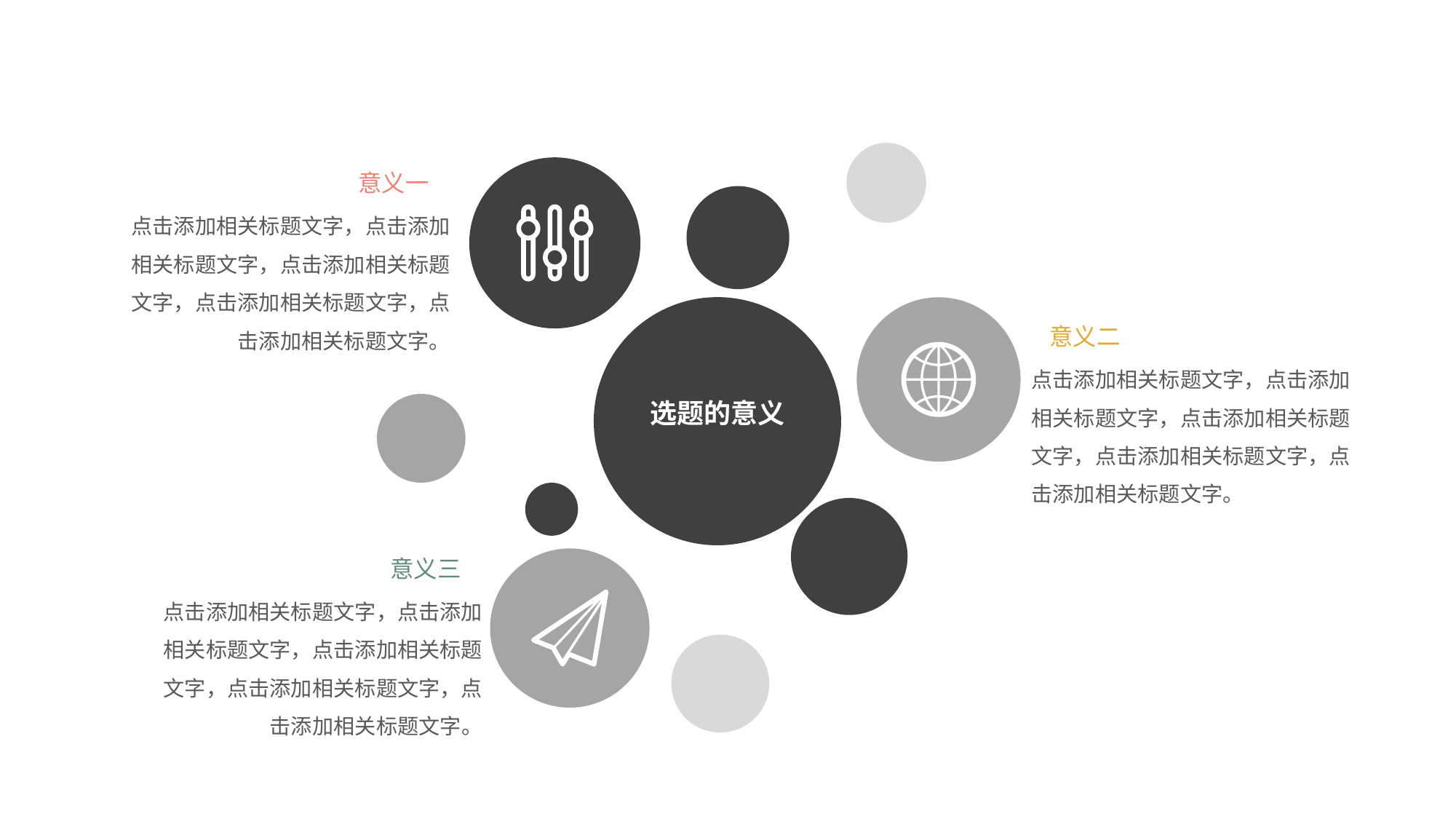

意义一

点击添加相关标题文字，点击添加相关标题文字，点击添加相关标题文字，点击添加相关标题文字，点击添加相关标题文字。

意义二

点击添加相关标题文字，点击添加相关标题文字，点击添加相关标题文字，点击添加相关标题文字，点击添加相关标题文字。
选题的意义

意义三

点击添加相关标题文字，点击添加相关标题文字，点击添加相关标题文字，点击添加相关标题文字，点击添加相关标题文字。